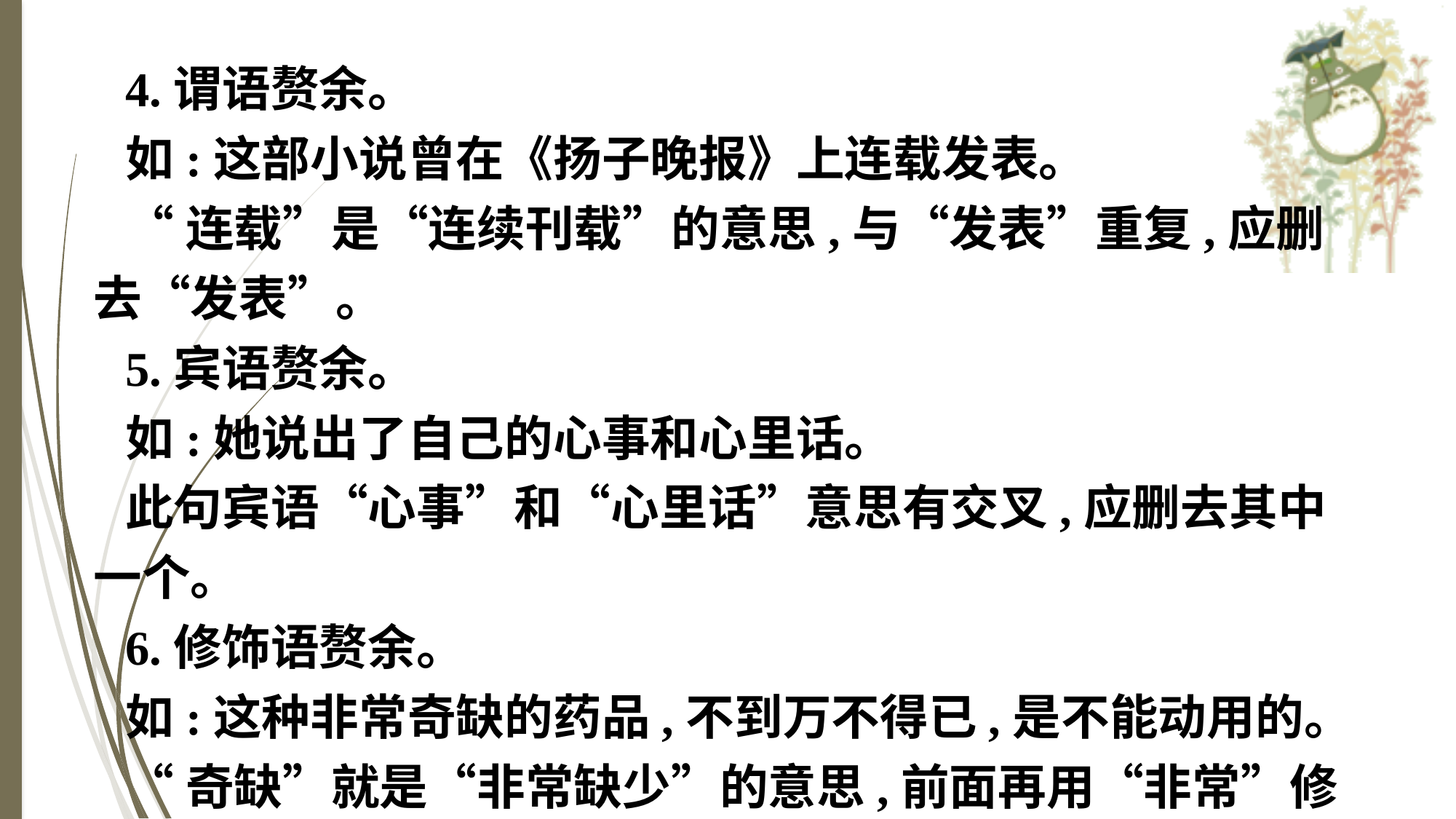

4.谓语赘余。
如:这部小说曾在《扬子晚报》上连载发表。
“连载”是“连续刊载”的意思,与“发表”重复,应删去“发表”。
5.宾语赘余。
如:她说出了自己的心事和心里话。
此句宾语“心事”和“心里话”意思有交叉,应删去其中一个。
6.修饰语赘余。
如:这种非常奇缺的药品,不到万不得已,是不能动用的。
“奇缺”就是“非常缺少”的意思,前面再用“非常”修饰就多余了,应删去“非常”。